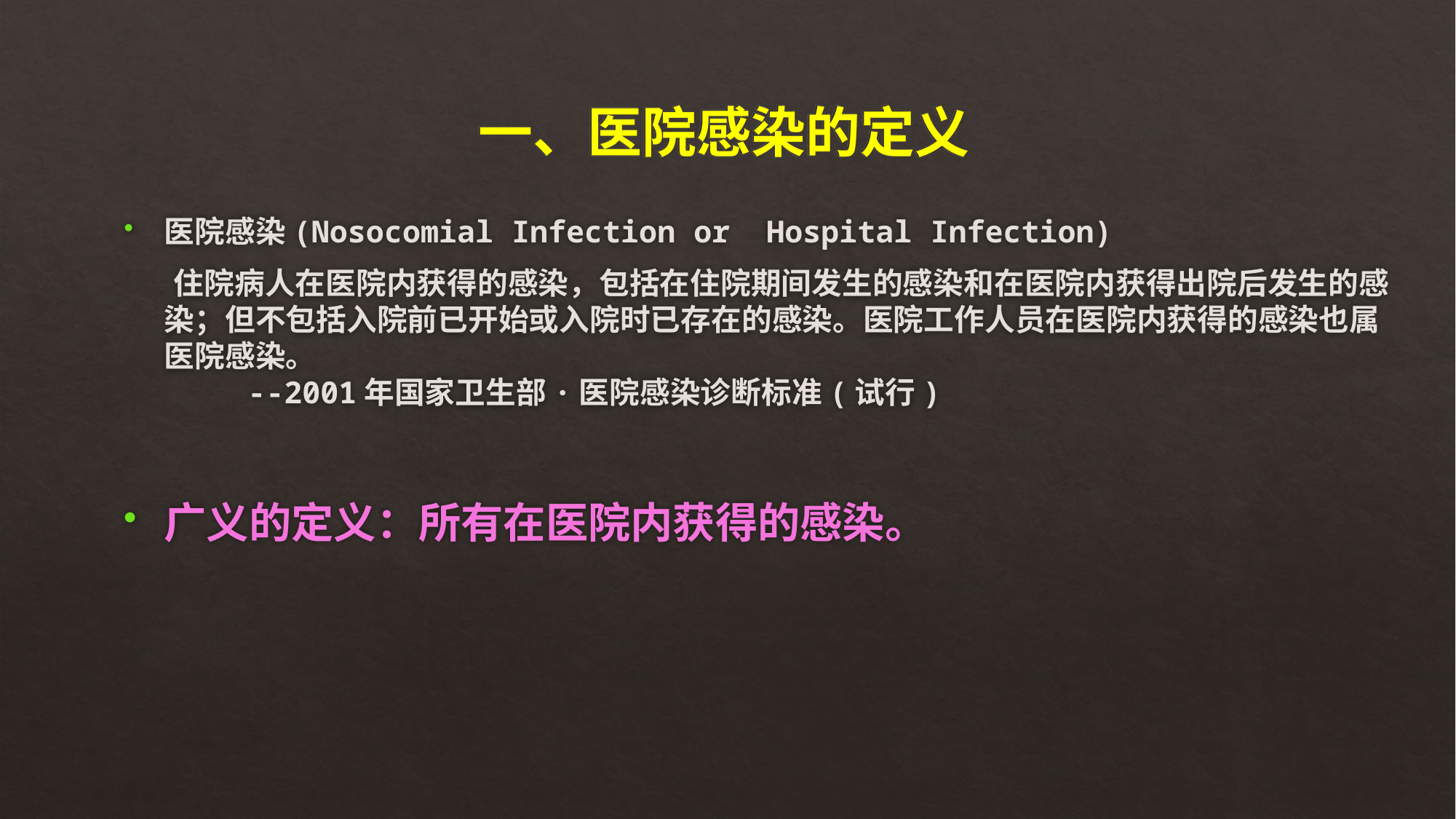

# 一、医院感染的定义
医院感染(Nosocomial Infection or  Hospital Infection)
      住院病人在医院内获得的感染，包括在住院期间发生的感染和在医院内获得出院后发生的感染；但不包括入院前已开始或入院时已存在的感染。医院工作人员在医院内获得的感染也属医院感染。
           --2001年国家卫生部·医院感染诊断标准(试行)

广义的定义：所有在医院内获得的感染。